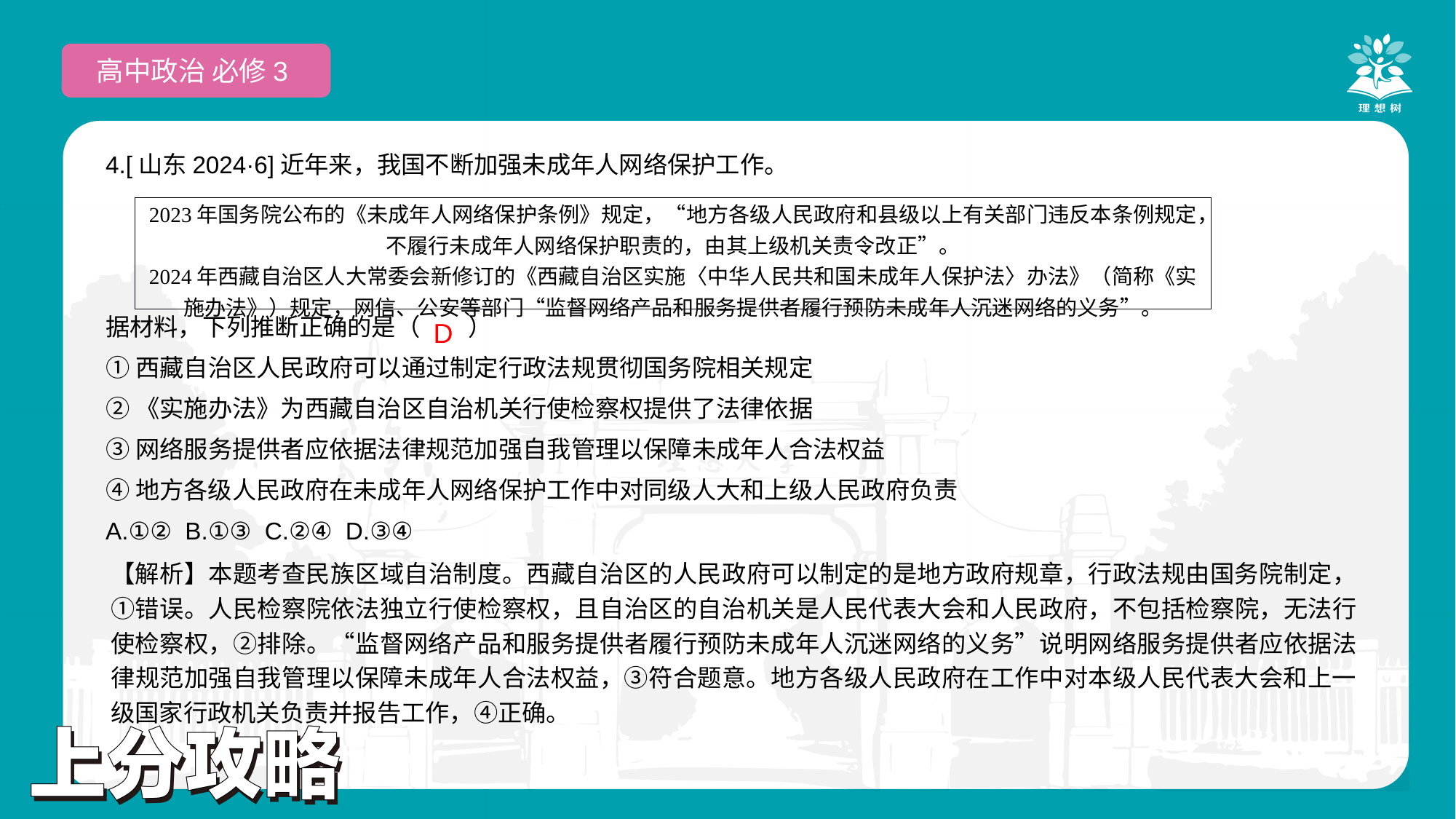

高中政治 必修3
4.[山东2024·6]近年来，我国不断加强未成年人网络保护工作。

据材料，下列推断正确的是（　　）
①西藏自治区人民政府可以通过制定行政法规贯彻国务院相关规定
②《实施办法》为西藏自治区自治机关行使检察权提供了法律依据
③网络服务提供者应依据法律规范加强自我管理以保障未成年人合法权益
④地方各级人民政府在未成年人网络保护工作中对同级人大和上级人民政府负责
A.①②  B.①③  C.②④  D.③④
| 2023年国务院公布的《未成年人网络保护条例》规定，“地方各级人民政府和县级以上有关部门违反本条例规定，不履行未成年人网络保护职责的，由其上级机关责令改正”。 2024年西藏自治区人大常委会新修订的《西藏自治区实施〈中华人民共和国未成年人保护法〉办法》（简称《实施办法》）规定，网信、公安等部门“监督网络产品和服务提供者履行预防未成年人沉迷网络的义务”。 |
| --- |
 D
【解析】本题考查民族区域自治制度。西藏自治区的人民政府可以制定的是地方政府规章，行政法规由国务院制定，①错误。人民检察院依法独立行使检察权，且自治区的自治机关是人民代表大会和人民政府，不包括检察院，无法行使检察权，②排除。“监督网络产品和服务提供者履行预防未成年人沉迷网络的义务”说明网络服务提供者应依据法律规范加强自我管理以保障未成年人合法权益，③符合题意。地方各级人民政府在工作中对本级人民代表大会和上一级国家行政机关负责并报告工作，④正确。